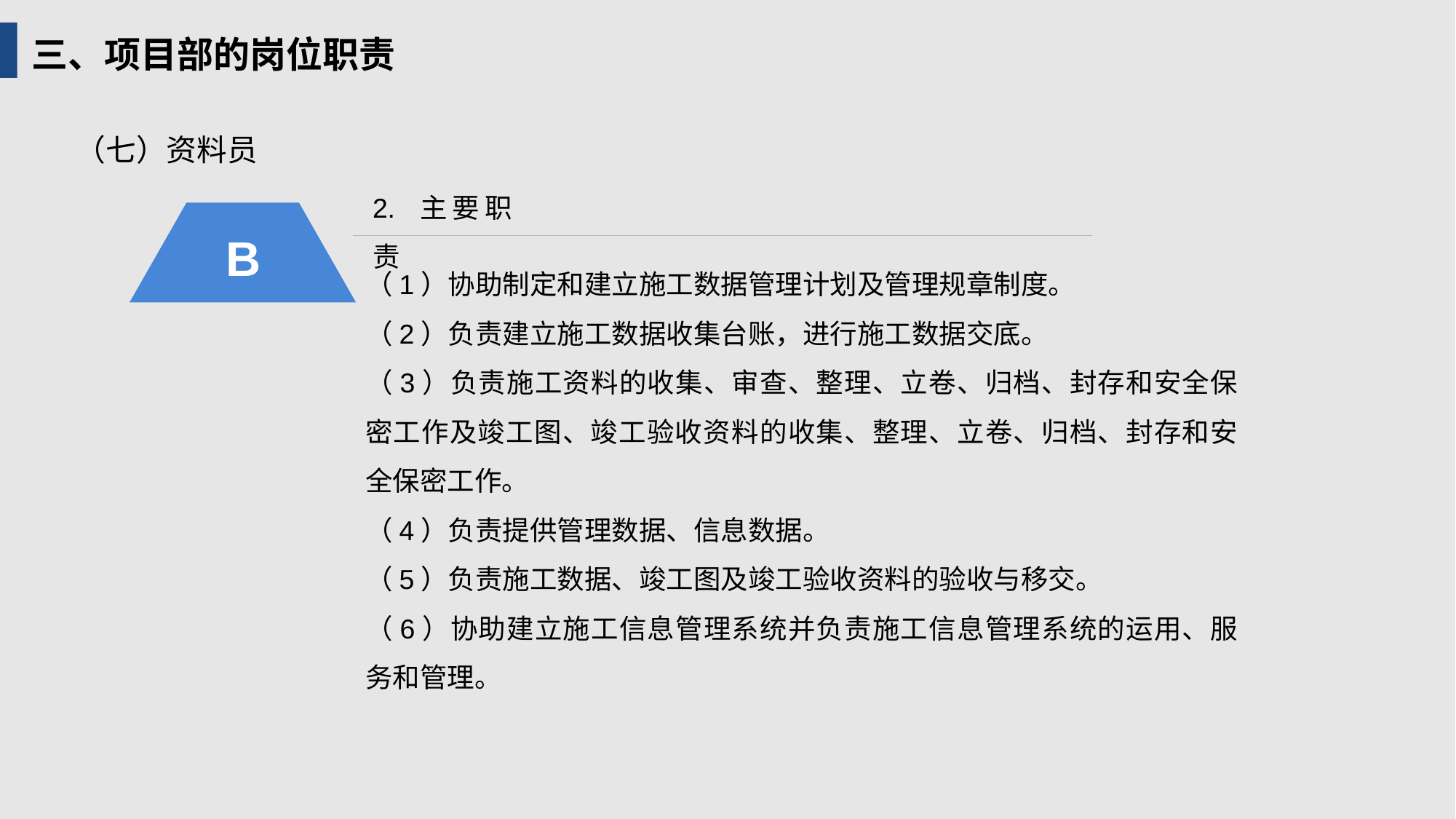

三、项目部的岗位职责
（七）资料员
2. 主要职责

B
（1）协助制定和建立施工数据管理计划及管理规章制度。
（2）负责建立施工数据收集台账，进行施工数据交底。
（3）负责施工资料的收集、审查、整理、立卷、归档、封存和安全保密工作及竣工图、竣工验收资料的收集、整理、立卷、归档、封存和安全保密工作。
（4）负责提供管理数据、信息数据。
（5）负责施工数据、竣工图及竣工验收资料的验收与移交。
（6）协助建立施工信息管理系统并负责施工信息管理系统的运用、服务和管理。